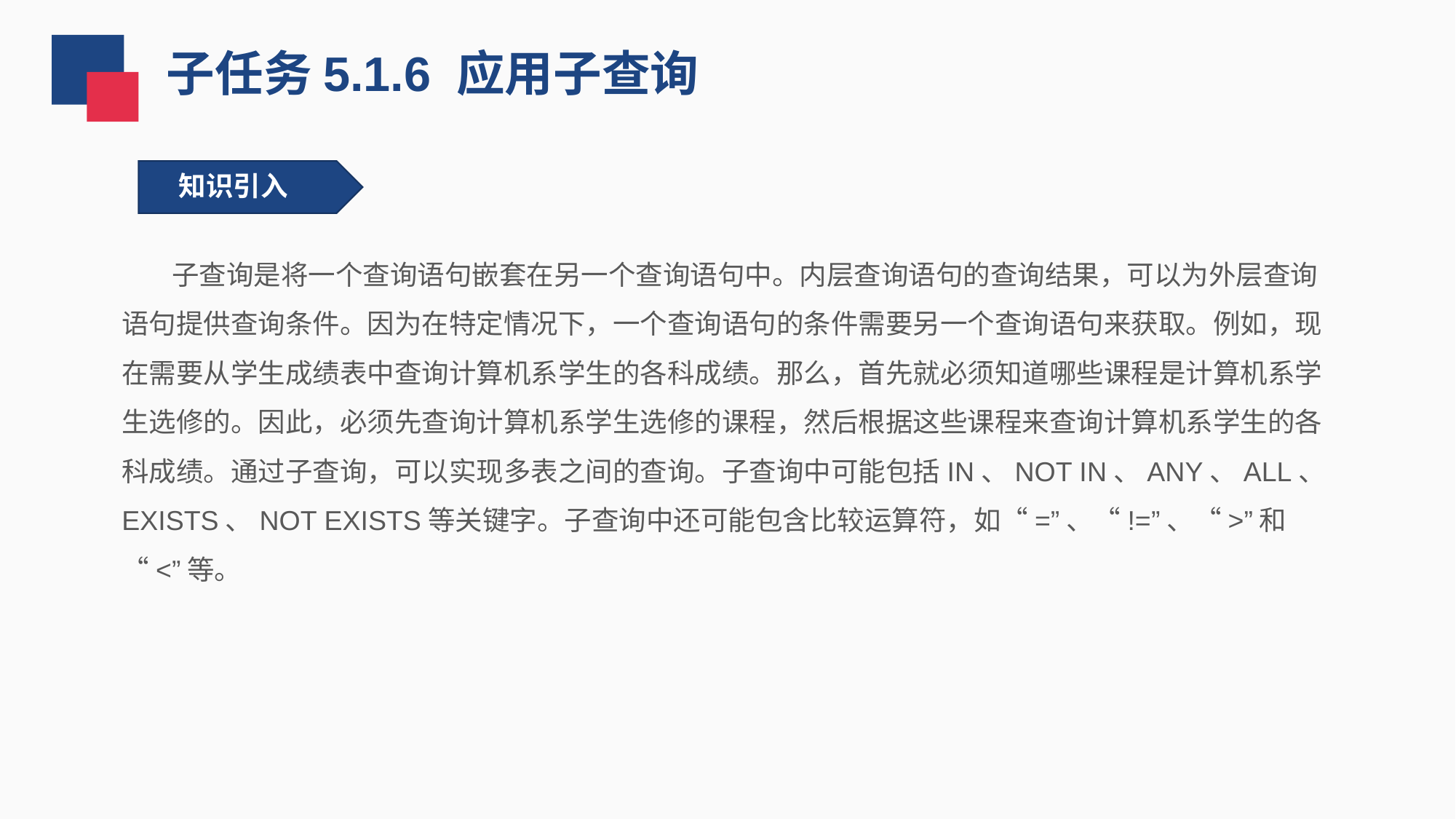

子任务5.1.6 应用子查询

知识引入
       子查询是将一个查询语句嵌套在另一个查询语句中。内层查询语句的查询结果，可以为外层查询语句提供查询条件。因为在特定情况下，一个查询语句的条件需要另一个查询语句来获取。例如，现在需要从学生成绩表中查询计算机系学生的各科成绩。那么，首先就必须知道哪些课程是计算机系学生选修的。因此，必须先查询计算机系学生选修的课程，然后根据这些课程来查询计算机系学生的各科成绩。通过子查询，可以实现多表之间的查询。子查询中可能包括IN、NOT IN、ANY、ALL、EXISTS、NOT EXISTS等关键字。子查询中还可能包含比较运算符，如“=”、“!=”、“>”和“<”等。